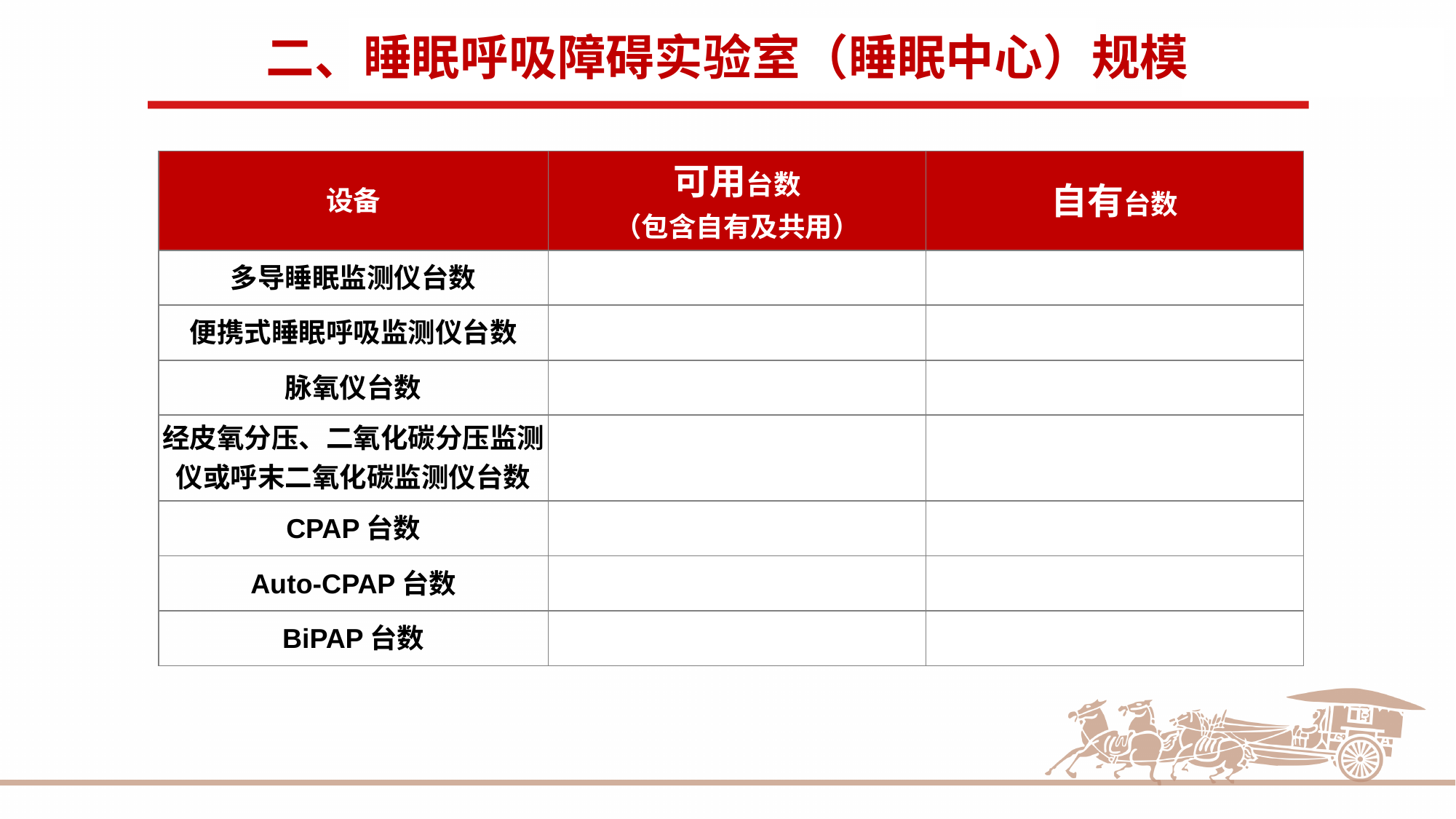

二、睡眠呼吸障碍实验室（睡眠中心）规模
| 设备 | 可用台数 （包含自有及共用） | 自有台数 |
| --- | --- | --- |
| 多导睡眠监测仪台数 |  |  |
| 便携式睡眠呼吸监测仪台数 |  |  |
| 脉氧仪台数 |  |  |
| 经皮氧分压、二氧化碳分压监测仪或呼末二氧化碳监测仪台数 |  |  |
| CPAP台数 |  |  |
| Auto-CPAP台数 |  |  |
| BiPAP台数 |  |  |